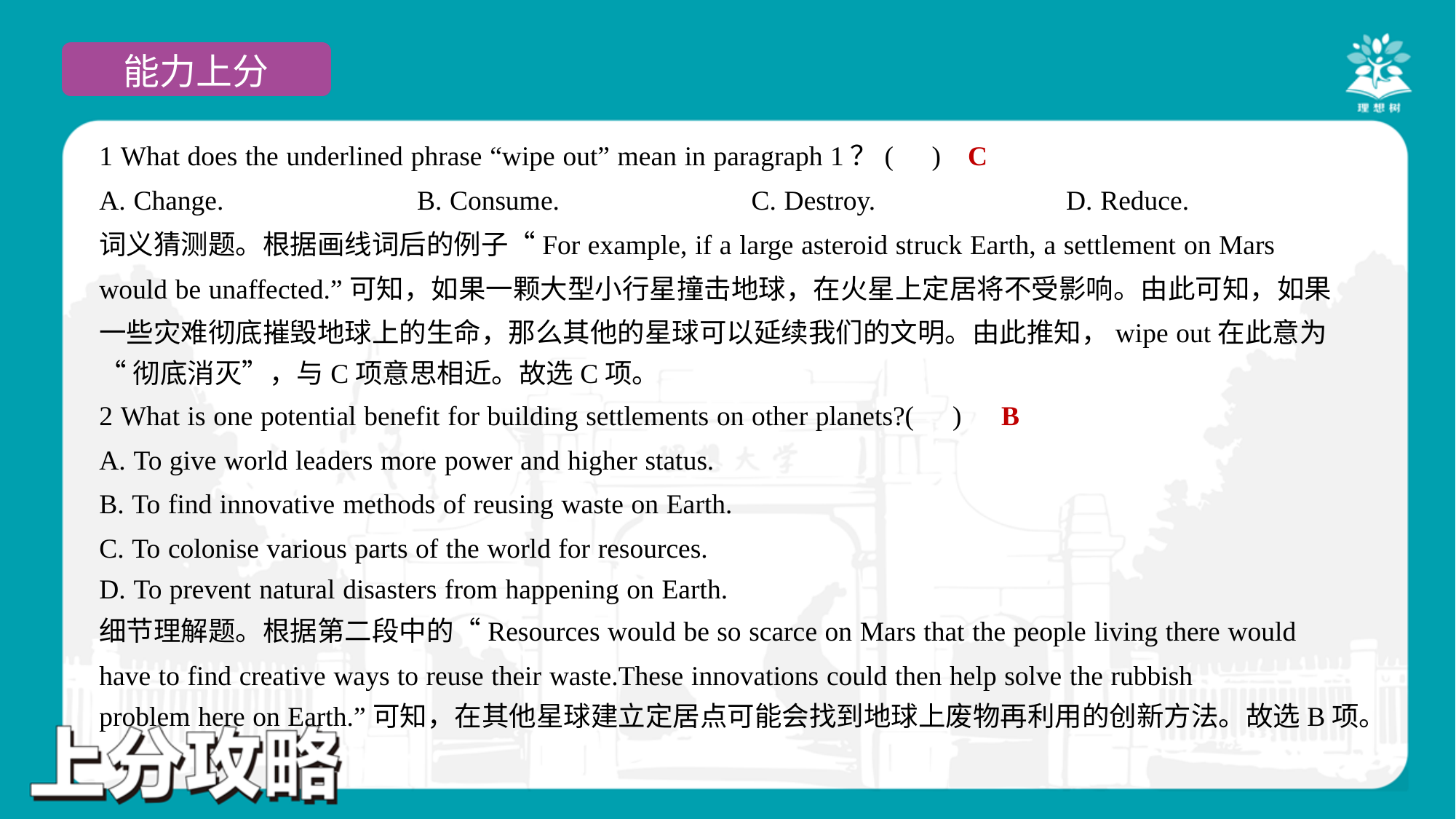

C
1 What does the underlined phrase “wipe out” mean in paragraph 1？(     )
A. Change.	B. Consume.	C. Destroy.	D. Reduce.
词义猜测题。根据画线词后的例子“For example, if a large asteroid struck Earth, a settlement on Mars
would be unaffected.”可知，如果一颗大型小行星撞击地球，在火星上定居将不受影响。由此可知，如果
一些灾难彻底摧毁地球上的生命，那么其他的星球可以延续我们的文明。由此推知，wipe out在此意为
“彻底消灭”，与C项意思相近。故选C项。
B
2 What is one potential benefit for building settlements on other planets?(     )
A. To give world leaders more power and higher status.
B. To find innovative methods of reusing waste on Earth.
C. To colonise various parts of the world for resources.
D. To prevent natural disasters from happening on Earth.
细节理解题。根据第二段中的“Resources would be so scarce on Mars that the people living there would
have to find creative ways to reuse their waste.These innovations could then help solve the rubbish
problem here on Earth.”可知，在其他星球建立定居点可能会找到地球上废物再利用的创新方法。故选B项。